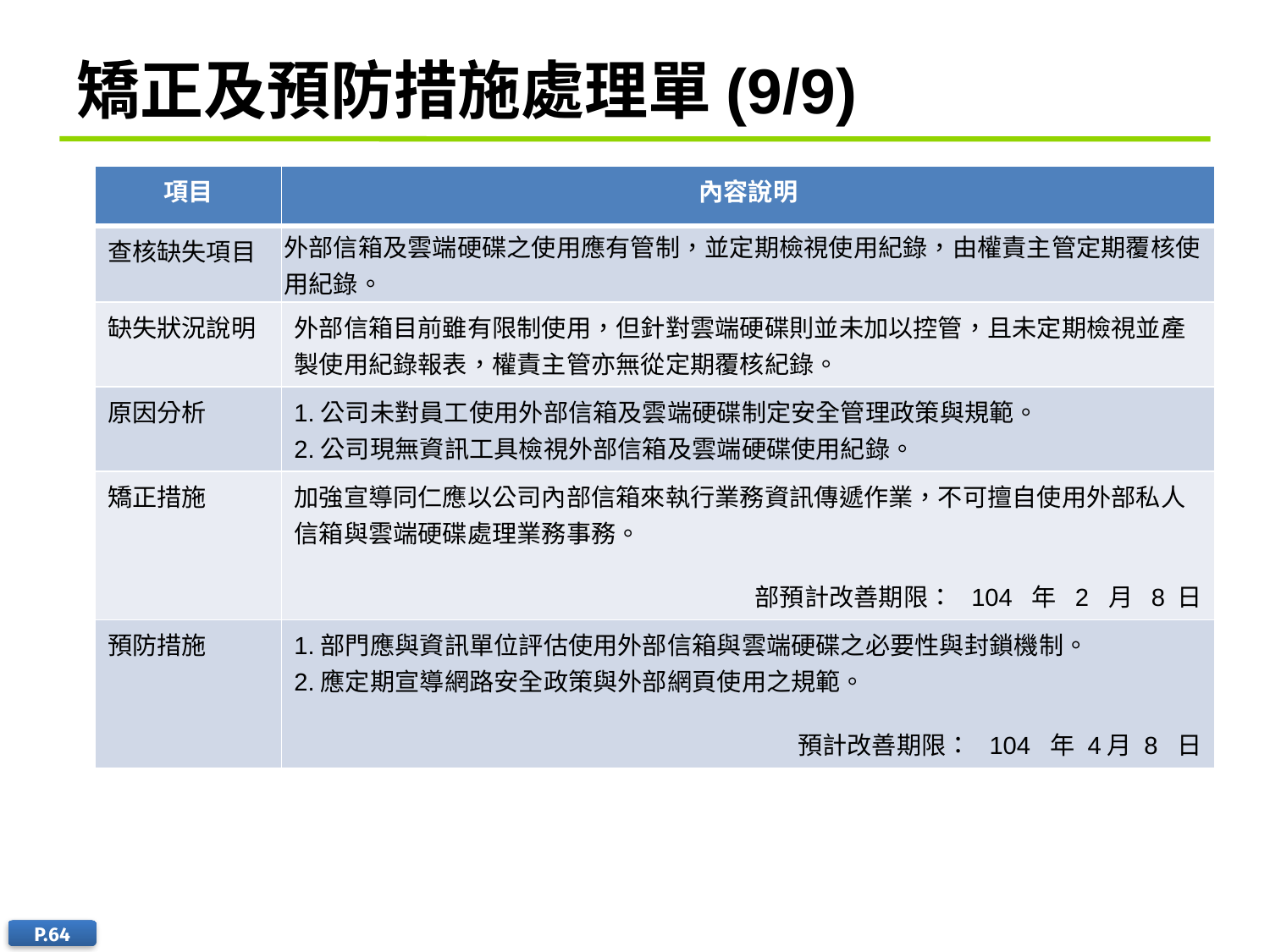

# 矯正及預防措施處理單(9/9)
| 項目 | 內容說明 |
| --- | --- |
| 查核缺失項目 | 外部信箱及雲端硬碟之使用應有管制，並定期檢視使用紀錄，由權責主管定期覆核使用紀錄。 |
| 缺失狀況說明 | 外部信箱目前雖有限制使用，但針對雲端硬碟則並未加以控管，且未定期檢視並產製使用紀錄報表，權責主管亦無從定期覆核紀錄。 |
| 原因分析 | 1.公司未對員工使用外部信箱及雲端硬碟制定安全管理政策與規範。 2.公司現無資訊工具檢視外部信箱及雲端硬碟使用紀錄。 |
| 矯正措施 | 加強宣導同仁應以公司內部信箱來執行業務資訊傳遞作業，不可擅自使用外部私人信箱與雲端硬碟處理業務事務。 部預計改善期限： 104 年 2 月 8 日 |
| 預防措施 | 1.部門應與資訊單位評估使用外部信箱與雲端硬碟之必要性與封鎖機制。 2.應定期宣導網路安全政策與外部網頁使用之規範。 預計改善期限： 104 年 4月 8 日 |